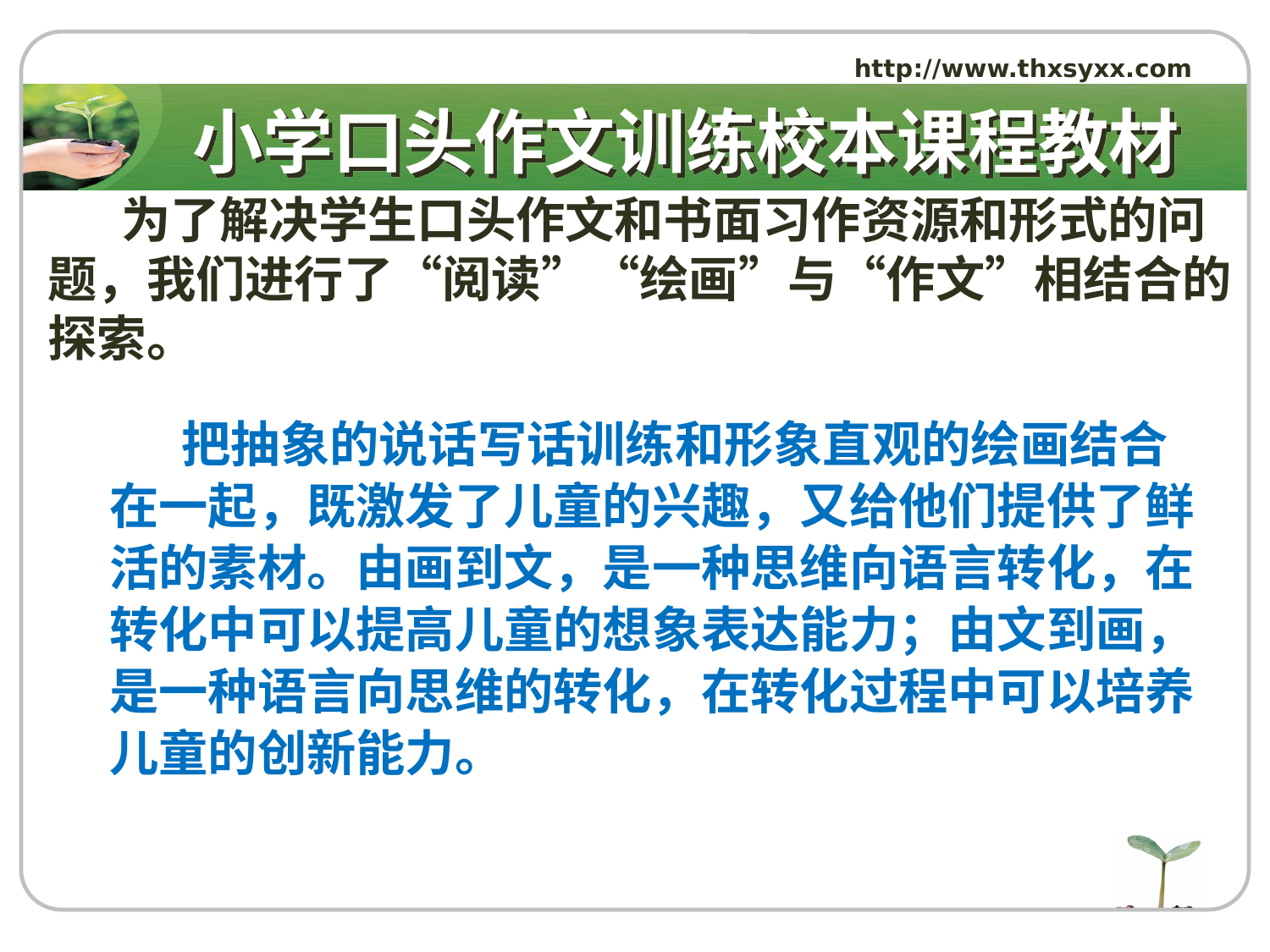

http://www.thxsyxx.com
# 小学口头作文训练校本课程教材
        为了解决学生口头作文和书面习作资源和形式的问题，我们进行了“阅读”“绘画”与“作文”相结合的探索。
         把抽象的说话写话训练和形象直观的绘画结合在一起，既激发了儿童的兴趣，又给他们提供了鲜活的素材。由画到文，是一种思维向语言转化，在转化中可以提高儿童的想象表达能力；由文到画，是一种语言向思维的转化，在转化过程中可以培养儿童的创新能力。
Text